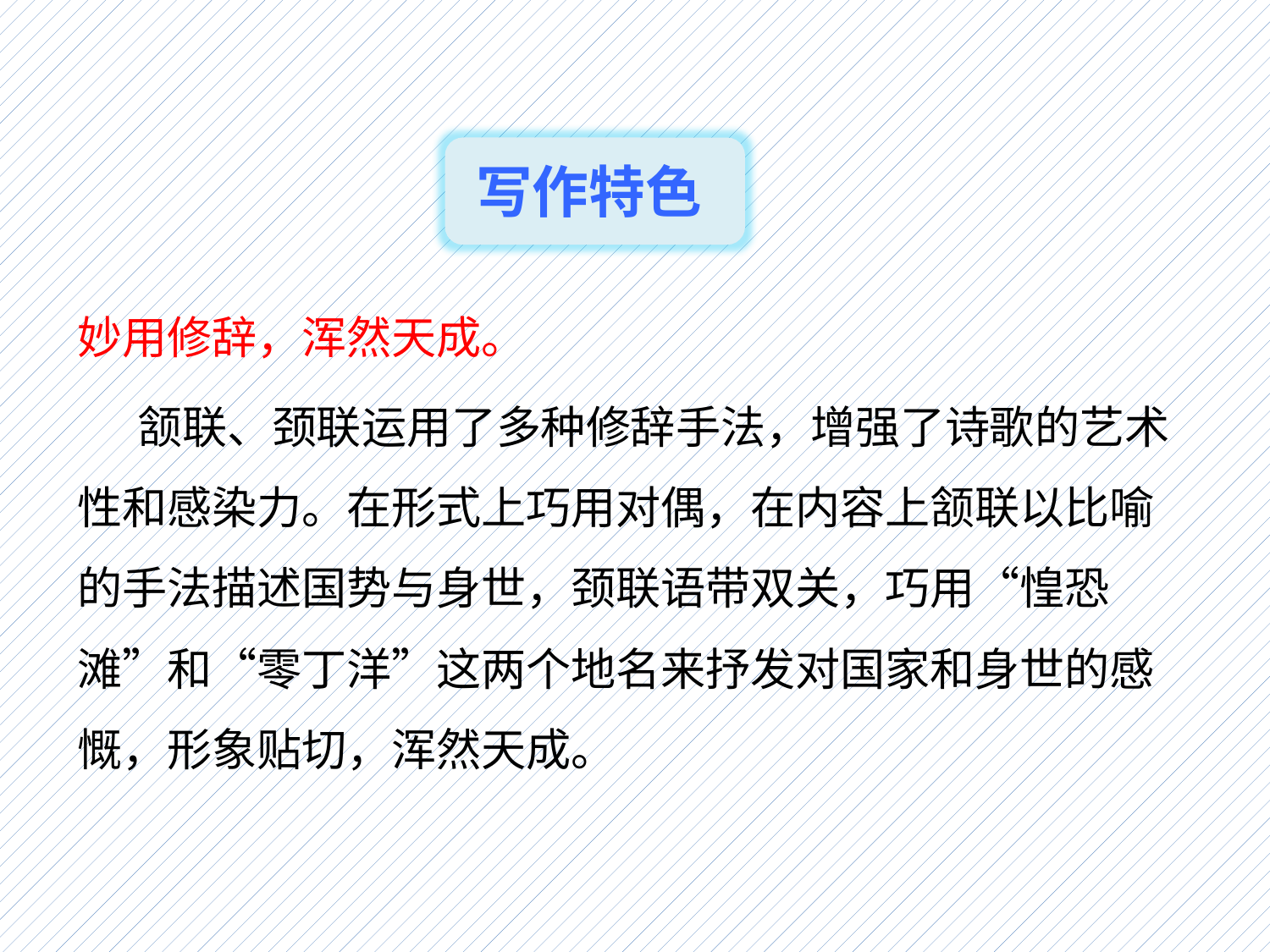

写作特色
妙用修辞，浑然天成。
     颔联、颈联运用了多种修辞手法，增强了诗歌的艺术性和感染力。在形式上巧用对偶，在内容上颔联以比喻的手法描述国势与身世，颈联语带双关，巧用“惶恐滩”和“零丁洋”这两个地名来抒发对国家和身世的感慨，形象贴切，浑然天成。